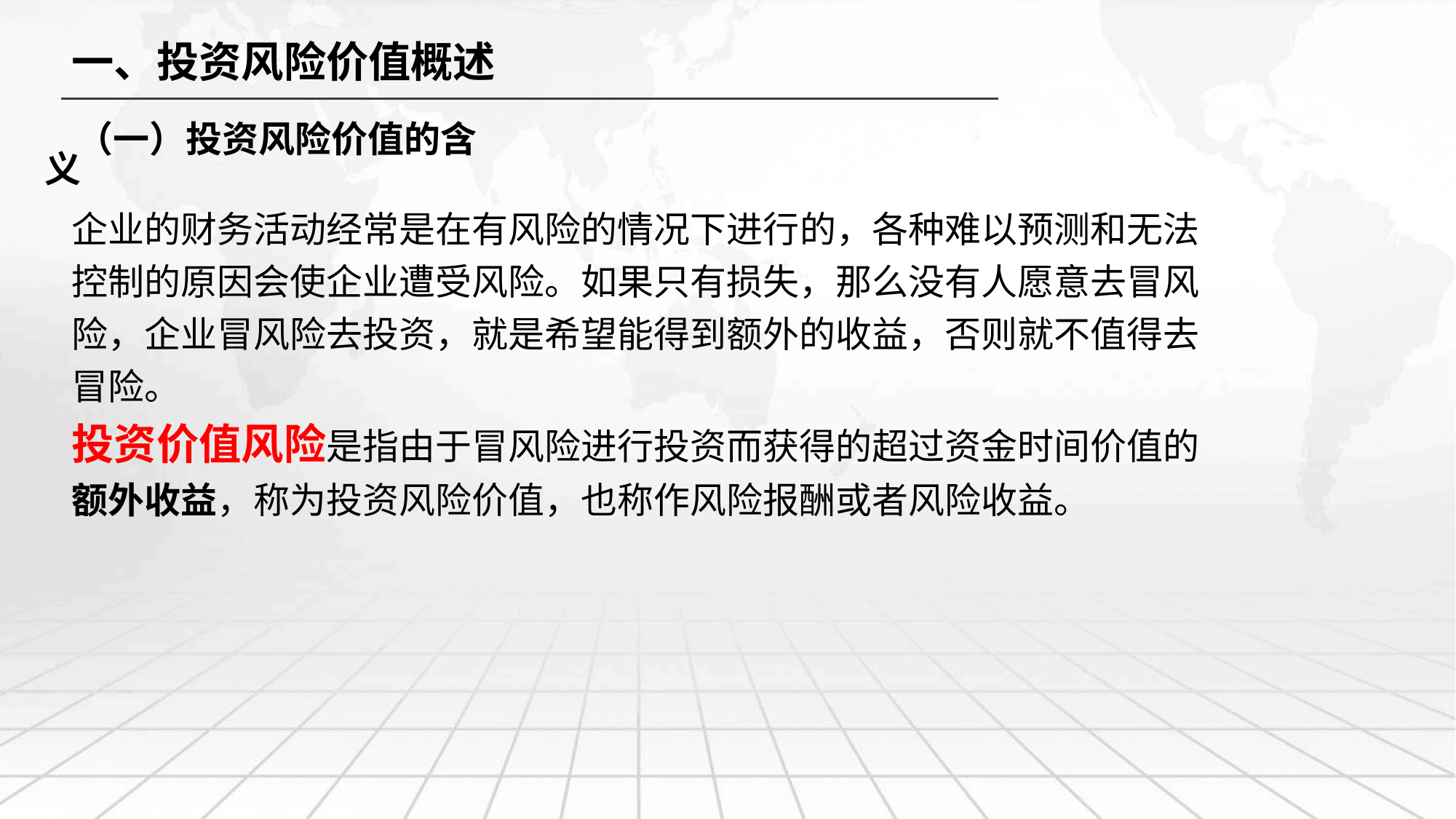

一、投资风险价值概述
（一）投资风险价值的含义
企业的财务活动经常是在有风险的情况下进行的，各种难以预测和无法控制的原因会使企业遭受风险。如果只有损失，那么没有人愿意去冒风险，企业冒风险去投资，就是希望能得到额外的收益，否则就不值得去冒险。
投资价值风险是指由于冒风险进行投资而获得的超过资金时间价值的额外收益，称为投资风险价值，也称作风险报酬或者风险收益。